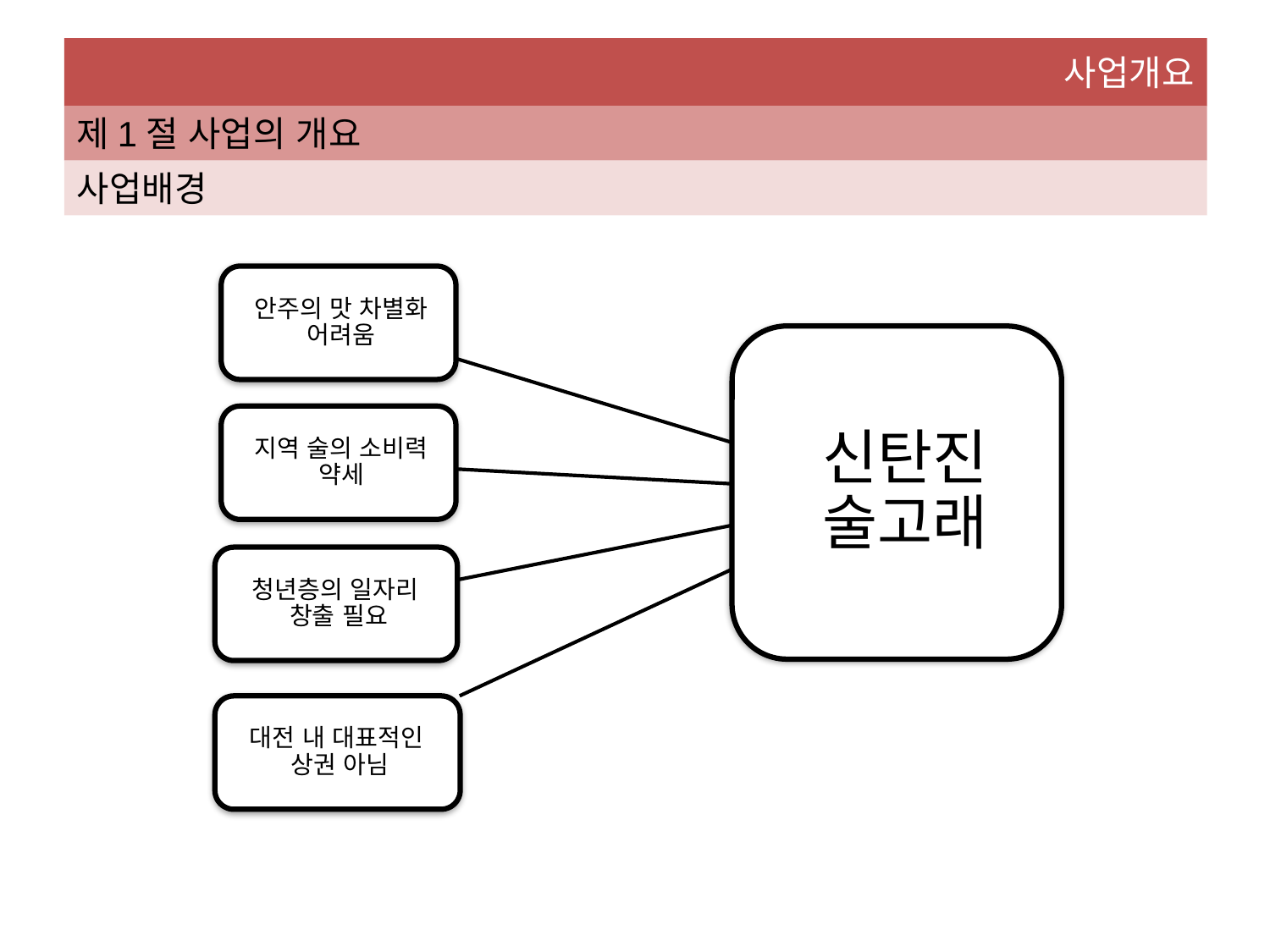

사업개요
제1절 사업의 개요
사업배경
신탄진
술고래
안주의 맛 차별화 어려움
지역 술의 소비력 약세
대전 내 대표적인  상권 아님
청년층의 일자리  창출 필요